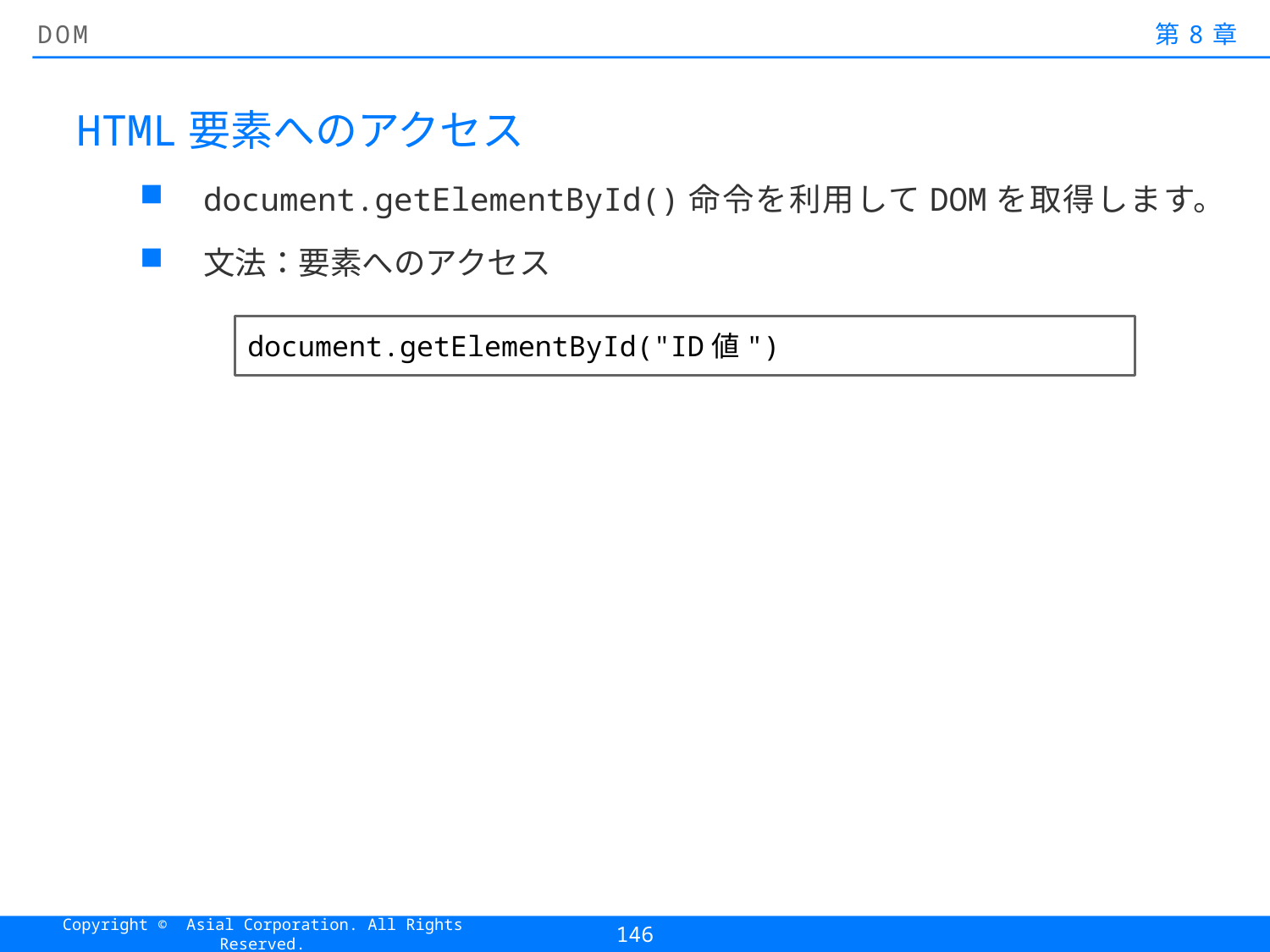

# DOM
第8章
HTML要素へのアクセス
document.getElementById()命令を利用してDOMを取得します。
文法：要素へのアクセス
document.getElementById("ID値")
146